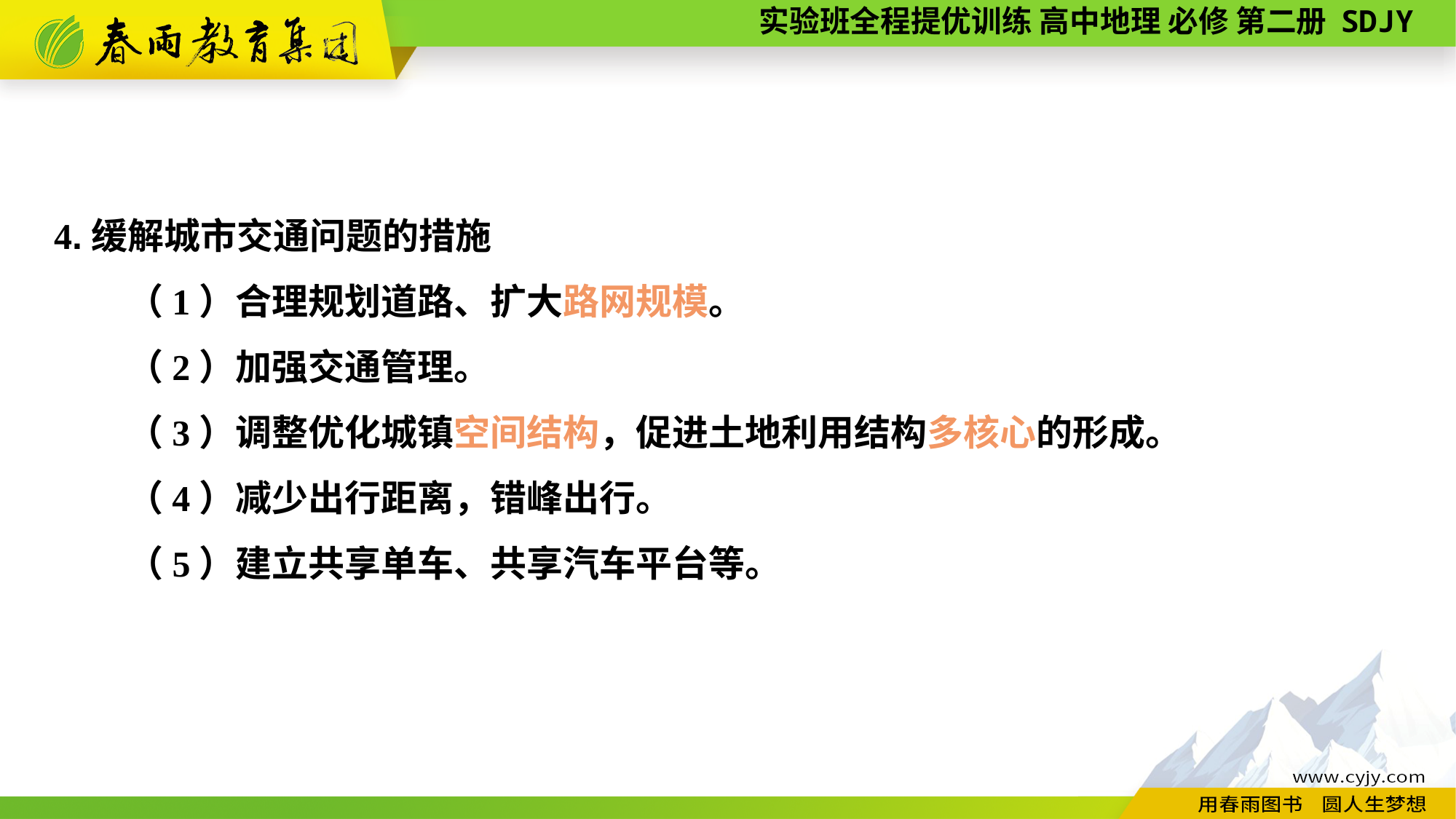

4.缓解城市交通问题的措施
　　（1）合理规划道路、扩大路网规模。
　　（2）加强交通管理。
　　（3）调整优化城镇空间结构，促进土地利用结构多核心的形成。
　　（4）减少出行距离，错峰出行。
（5）建立共享单车、共享汽车平台等。